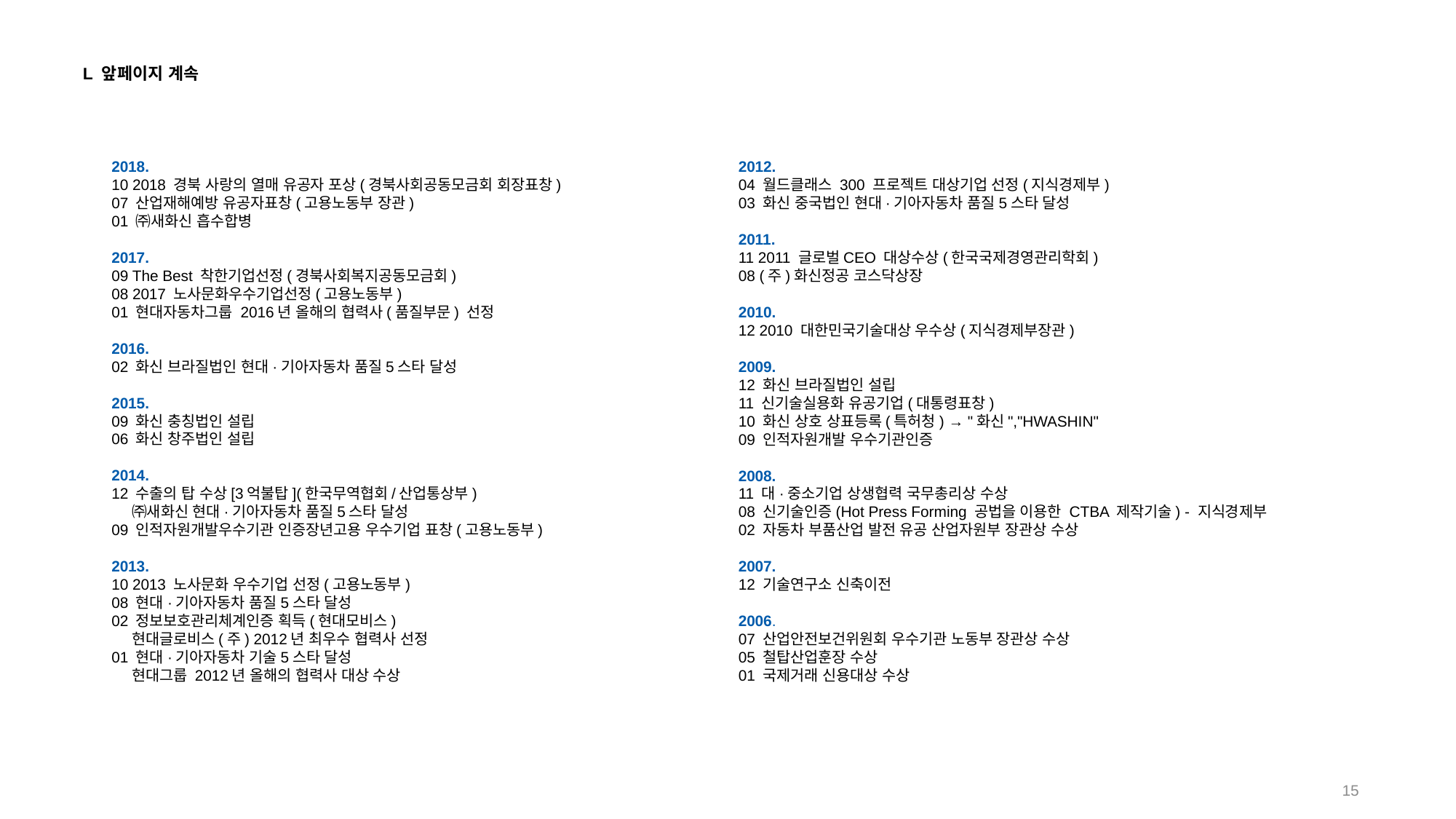

L 앞페이지 계속
2018.
10 2018 경북 사랑의 열매 유공자 포상(경북사회공동모금회 회장표창)
07 산업재해예방 유공자표창(고용노동부 장관)
01 ㈜새화신 흡수합병

2017.
09 The Best 착한기업선정(경북사회복지공동모금회)
08 2017 노사문화우수기업선정(고용노동부)
01 현대자동차그룹 2016년 올해의 협력사(품질부문) 선정

2016.
02 화신 브라질법인 현대·기아자동차 품질5스타 달성

2015.
09 화신 충칭법인 설립
06 화신 창주법인 설립

2014.
12 수출의 탑 수상[3억불탑](한국무역협회/산업통상부)
    ㈜새화신 현대·기아자동차 품질5스타 달성
09 인적자원개발우수기관 인증장년고용 우수기업 표창(고용노동부)

2013.
10 2013 노사문화 우수기업 선정(고용노동부)
08 현대·기아자동차 품질5스타 달성
02 정보보호관리체계인증 획득(현대모비스)
    현대글로비스(주) 2012년 최우수 협력사 선정
01 현대·기아자동차 기술5스타 달성
    현대그룹 2012년 올해의 협력사 대상 수상

2012.
04 월드클래스 300 프로젝트 대상기업 선정(지식경제부)
03 화신 중국법인 현대·기아자동차 품질5스타 달성

2011.
11 2011 글로벌CEO 대상수상(한국국제경영관리학회)
08 (주)화신정공 코스닥상장

2010.
12 2010 대한민국기술대상 우수상(지식경제부장관)

2009.
12 화신 브라질법인 설립
11 신기술실용화 유공기업(대통령표창)
10 화신 상호 상표등록(특허청) → "화신","HWASHIN"
09 인적자원개발 우수기관인증

2008.
11 대·중소기업 상생협력 국무총리상 수상
08 신기술인증(Hot Press Forming 공법을 이용한 CTBA 제작기술) - 지식경제부
02 자동차 부품산업 발전 유공 산업자원부 장관상 수상

2007.
12 기술연구소 신축이전

2006.
07 산업안전보건위원회 우수기관 노동부 장관상 수상
05 철탑산업훈장 수상
01 국제거래 신용대상 수상
15